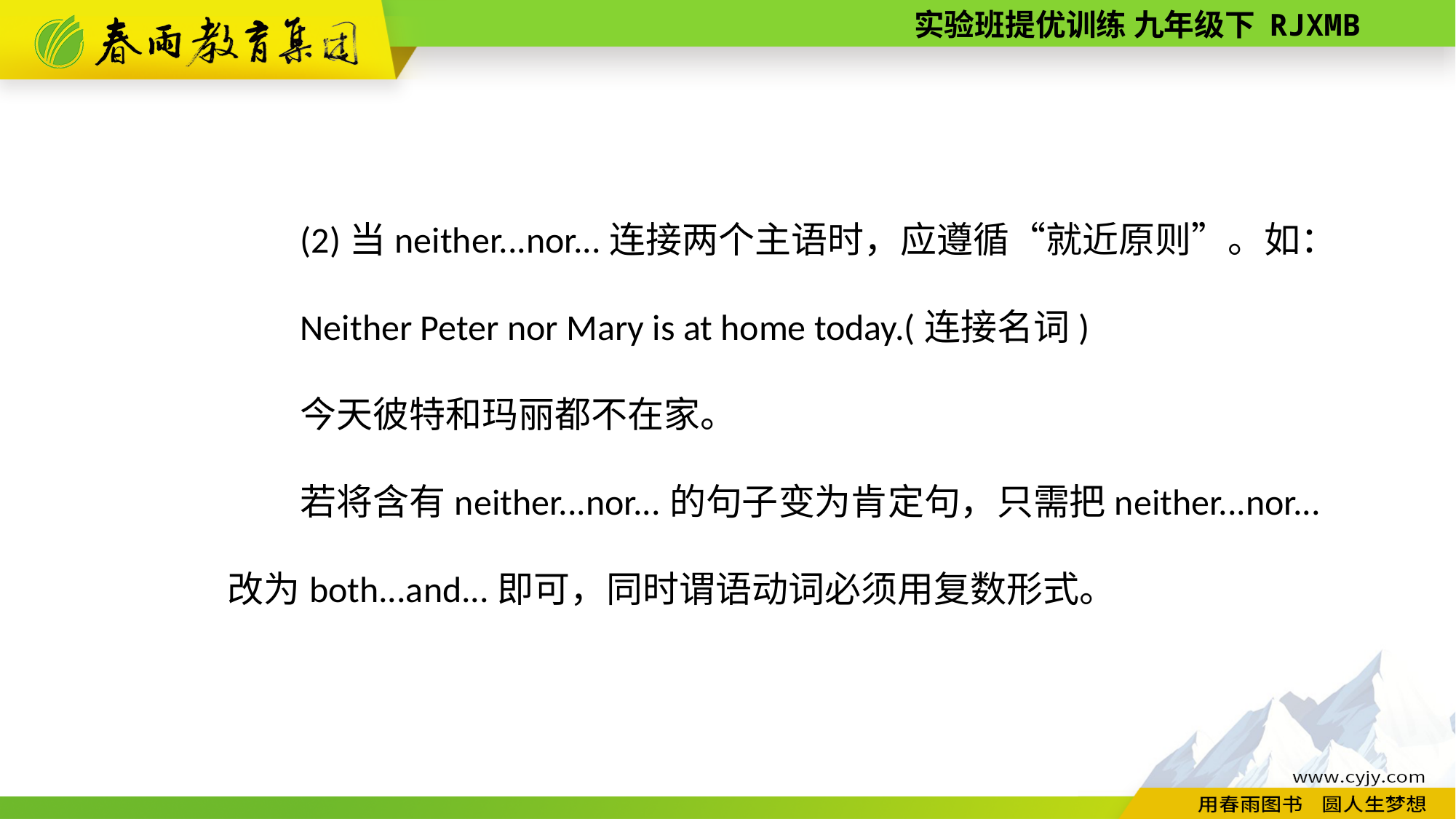

(2)当neither...nor...连接两个主语时，应遵循“就近原则”。如：
Neither Peter nor Mary is at home today.(连接名词)
今天彼特和玛丽都不在家。
若将含有neither...nor...的句子变为肯定句，只需把neither...nor...改为both...and...即可，同时谓语动词必须用复数形式。